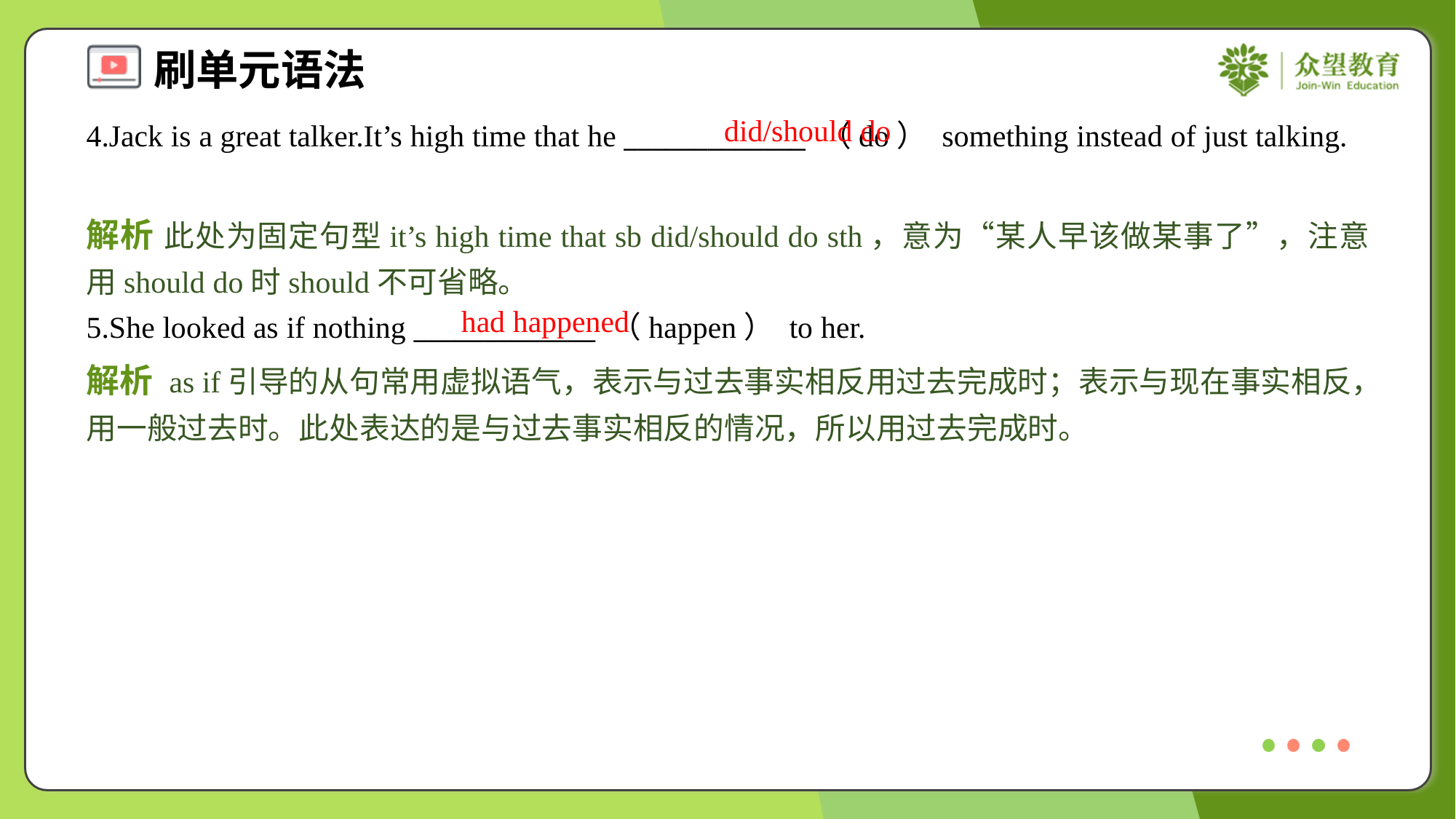

did/should do
4.Jack is a great talker.It’s high time that he _____________ （do） something instead of just talking.
解析 此处为固定句型it’s high time that sb did/should do sth，意为“某人早该做某事了”，注意用should do时should不可省略。
had happened
5.She looked as if nothing _____________ （happen） to her.
解析 as if引导的从句常用虚拟语气，表示与过去事实相反用过去完成时；表示与现在事实相反，用一般过去时。此处表达的是与过去事实相反的情况，所以用过去完成时。